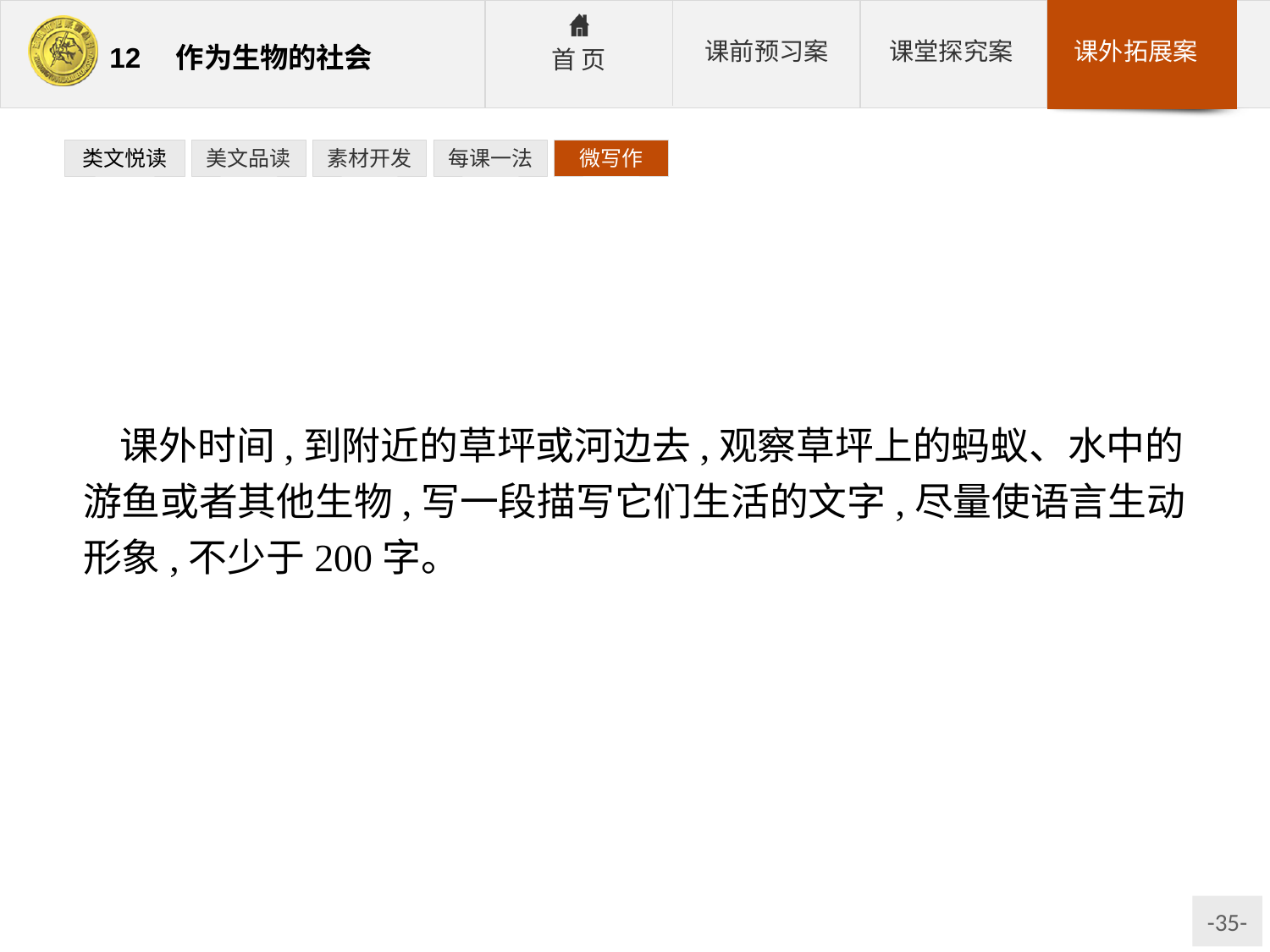

类文悦读
美文品读
素材开发
每课一法
微写作
课外时间,到附近的草坪或河边去,观察草坪上的蚂蚁、水中的游鱼或者其他生物,写一段描写它们生活的文字,尽量使语言生动形象,不少于200字。